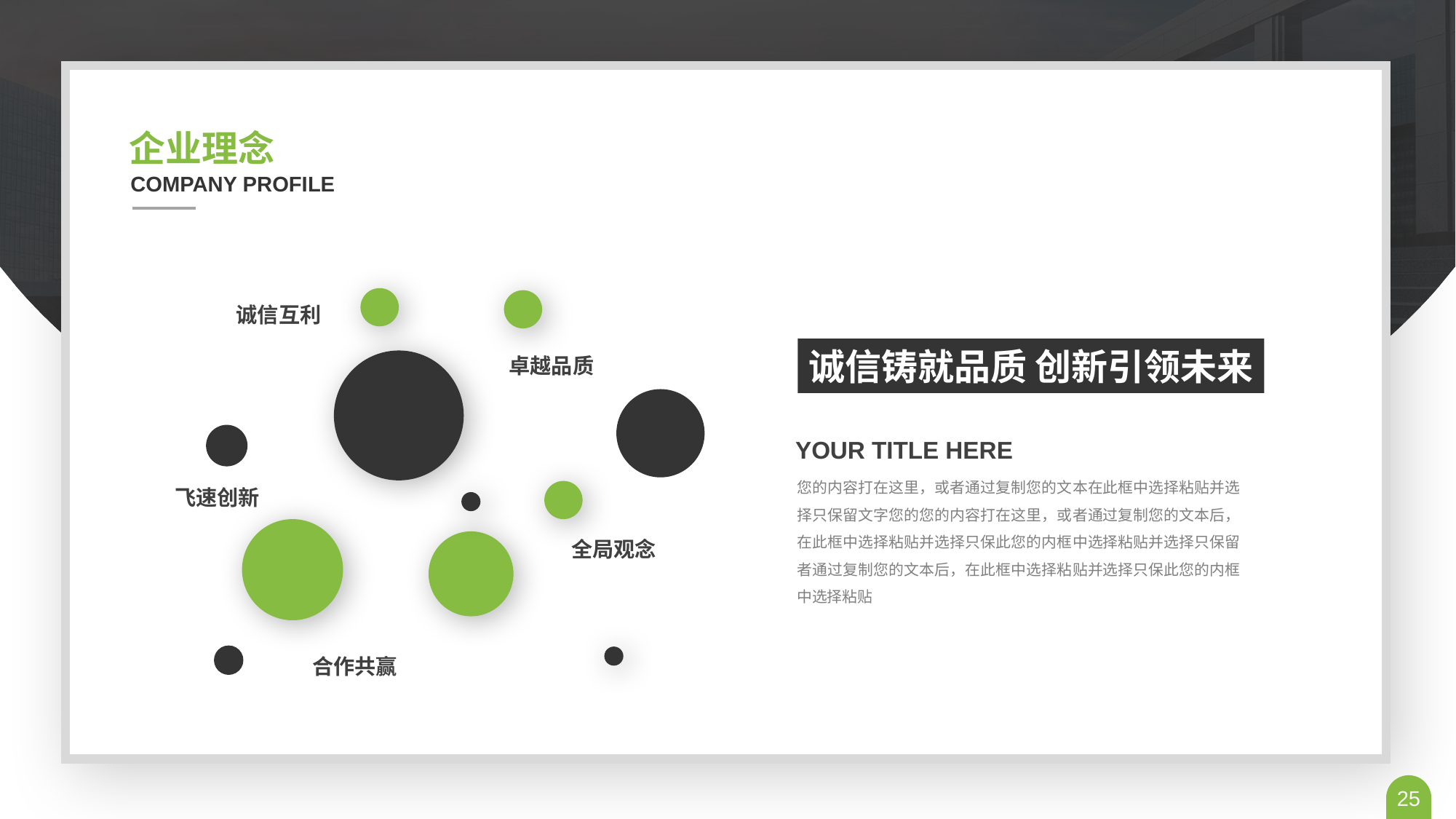

企业理念
COMPANY PROFILE

诚信互利
卓越品质

飞速创新

全局观念

合作共赢
诚信铸就品质 创新引领未来
YOUR TITLE HERE
您的内容打在这里，或者通过复制您的文本在此框中选择粘贴并选择只保留文字您的您的内容打在这里，或者通过复制您的文本后，在此框中选择粘贴并选择只保此您的内框中选择粘贴并选择只保留者通过复制您的文本后，在此框中选择粘贴并选择只保此您的内框中选择粘贴